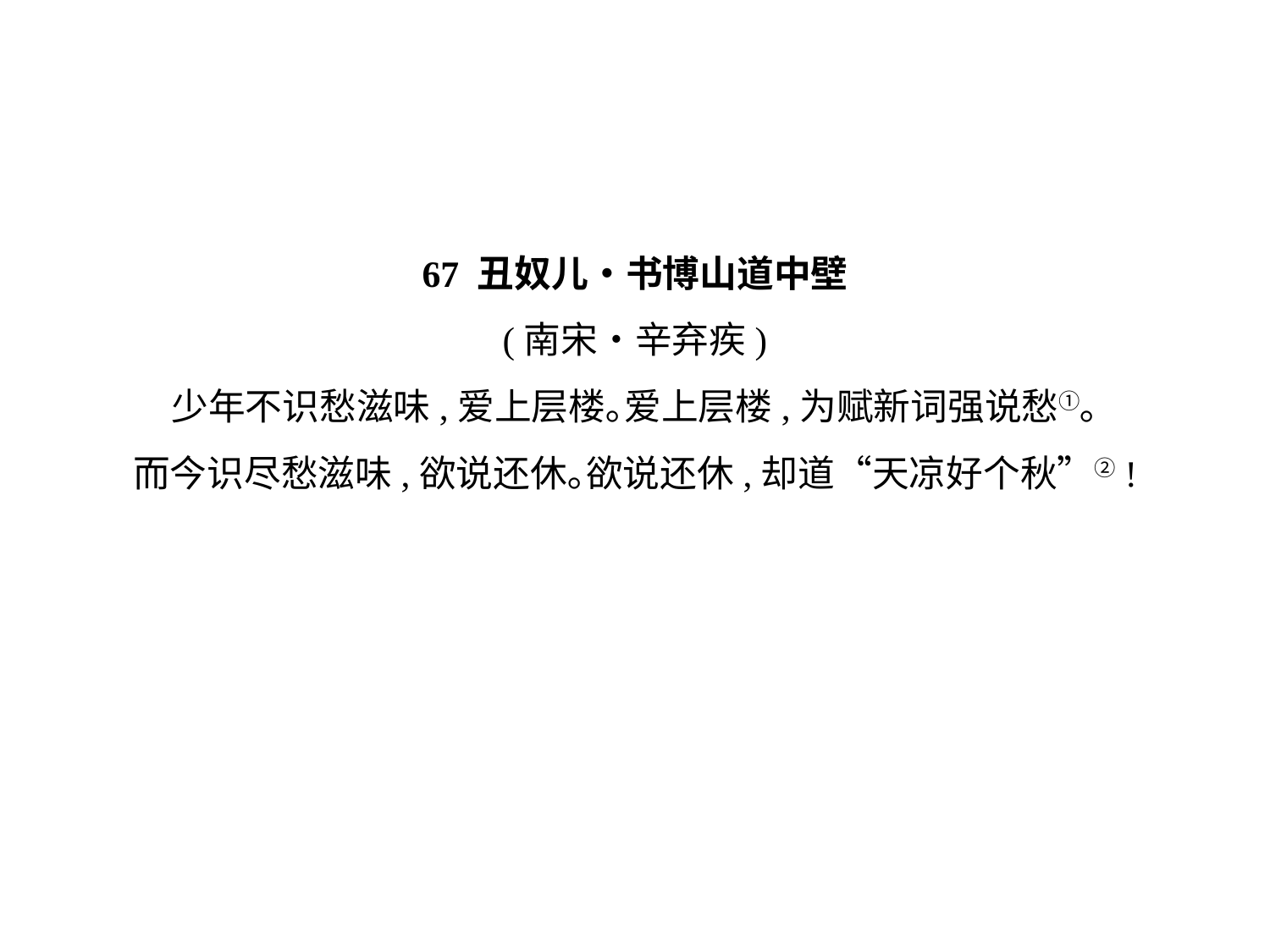

67 丑奴儿•书博山道中壁
(南宋•辛弃疾)
少年不识愁滋味,爱上层楼｡爱上层楼,为赋新词强说愁①｡
而今识尽愁滋味,欲说还休｡欲说还休,却道“天凉好个秋”②!